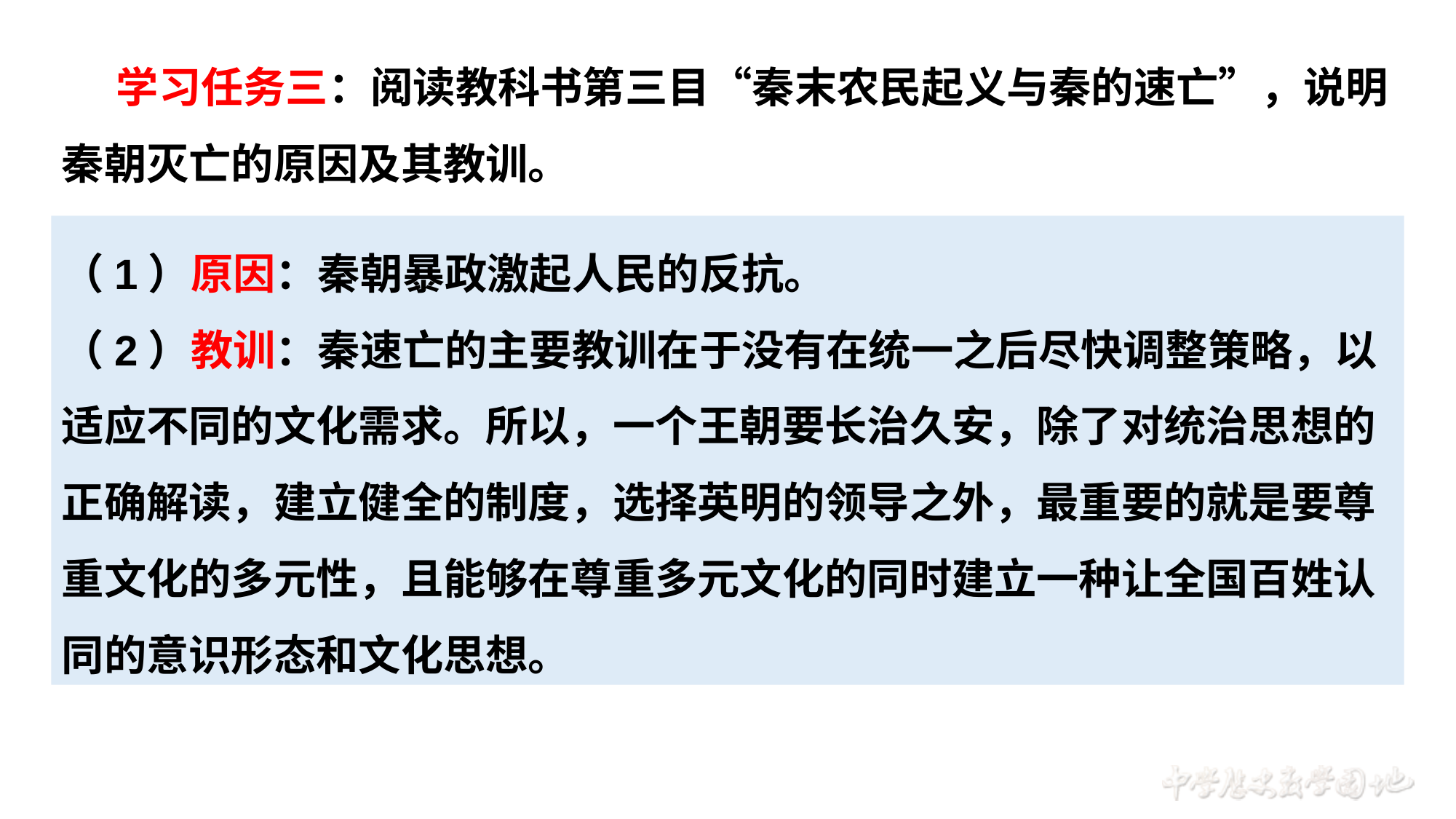

学习任务三：阅读教科书第三目“秦末农民起义与秦的速亡”，说明秦朝灭亡的原因及其教训。
（1）原因：秦朝暴政激起人民的反抗。
（2）教训：秦速亡的主要教训在于没有在统一之后尽快调整策略，以适应不同的文化需求。所以，一个王朝要长治久安，除了对统治思想的正确解读，建立健全的制度，选择英明的领导之外，最重要的就是要尊重文化的多元性，且能够在尊重多元文化的同时建立一种让全国百姓认同的意识形态和文化思想。